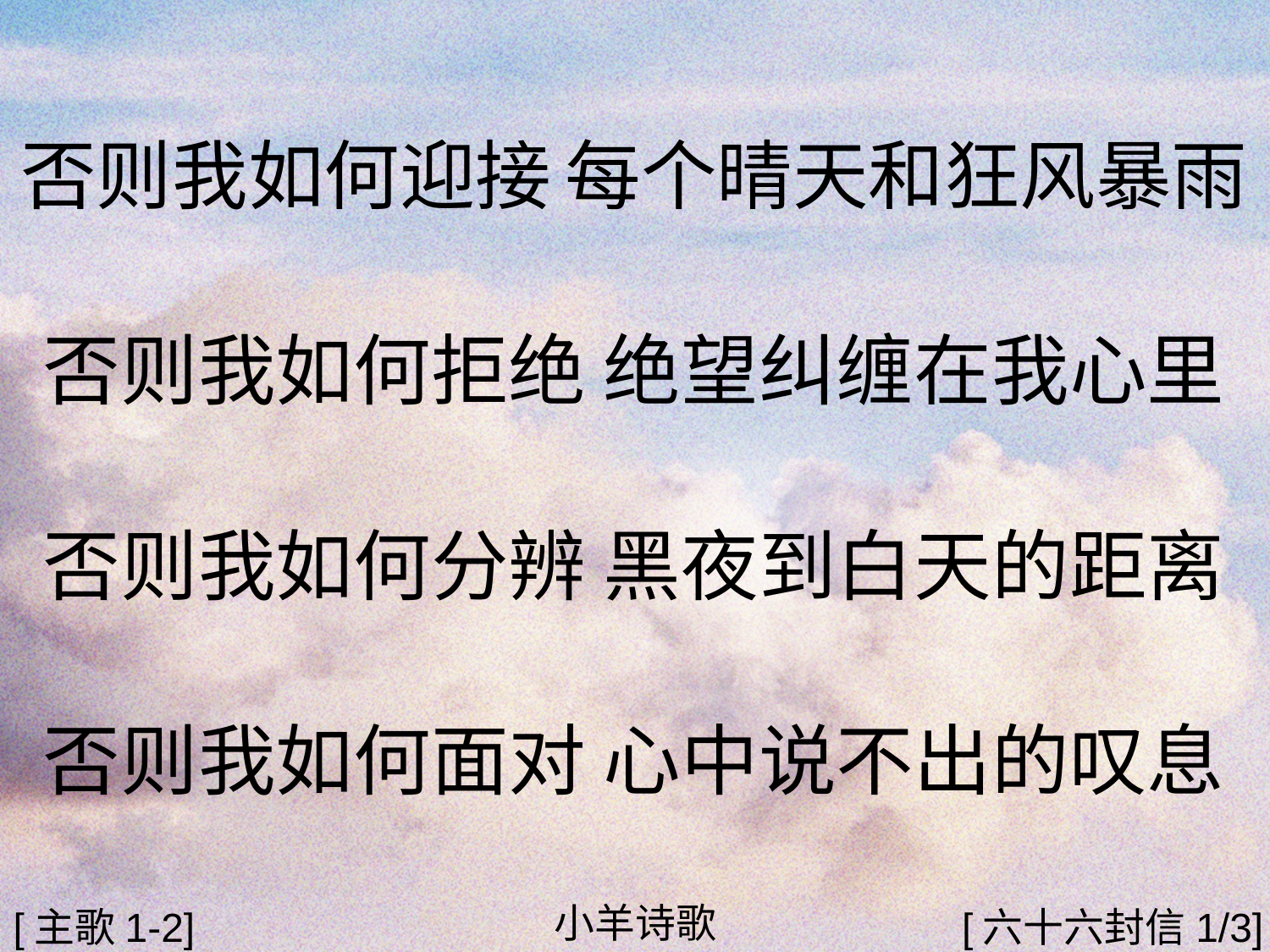

否则我如何迎接 每个晴天和狂风暴雨
否则我如何拒绝 绝望纠缠在我心里
否则我如何分辨 黑夜到白天的距离
否则我如何面对 心中说不出的叹息

#

小羊诗歌
[主歌1-2]
[六十六封信1/3]